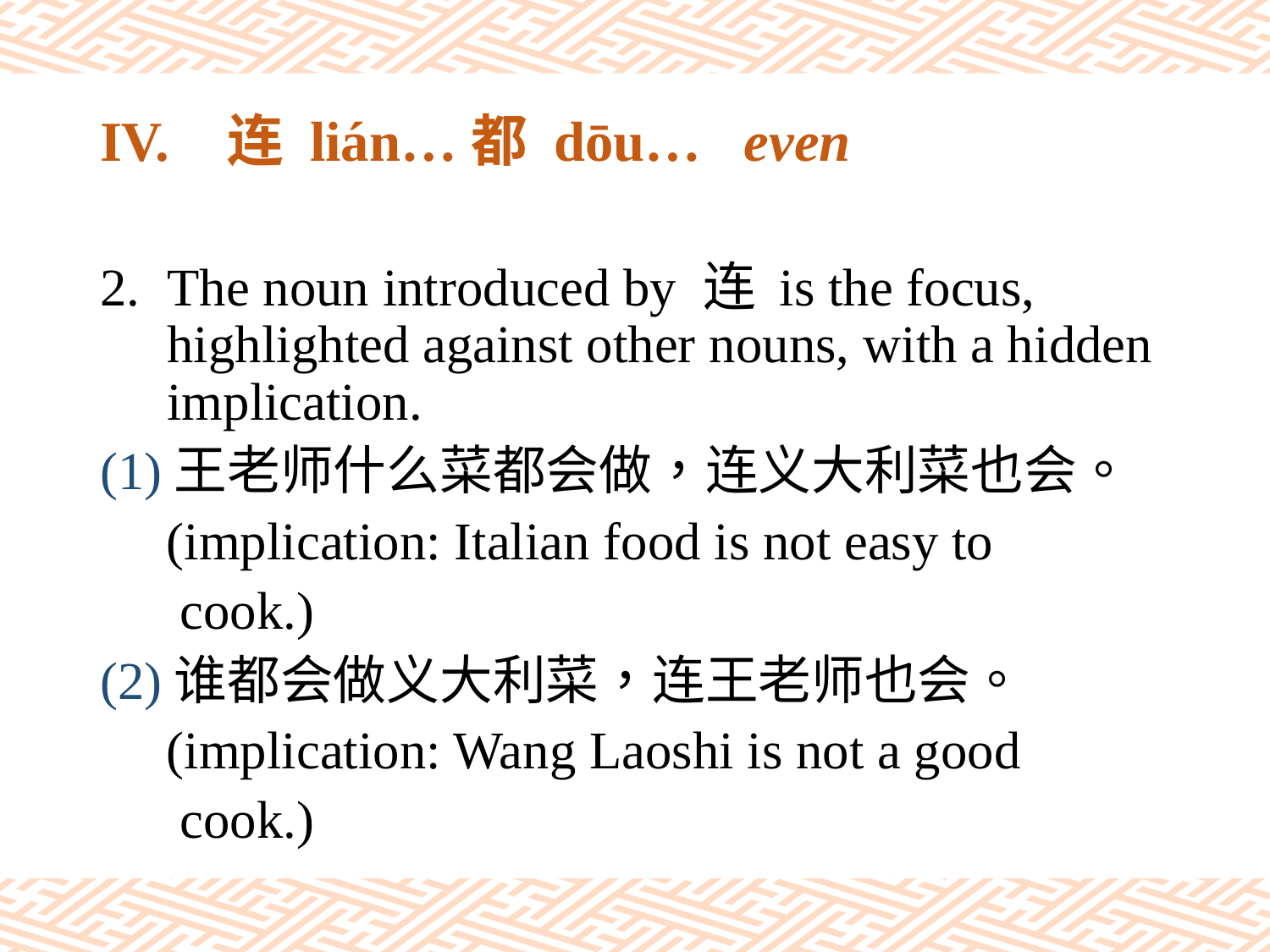

# IV.	连 lián…都 dōu…   even
The noun introduced by 连 is the focus, highlighted against other nouns, with a hidden implication.
(1)王老师什么菜都会做，连义大利菜也会。
     (implication: Italian food is not easy to
      cook.)
(2)谁都会做义大利菜，连王老师也会。
     (implication: Wang Laoshi is not a good
      cook.)